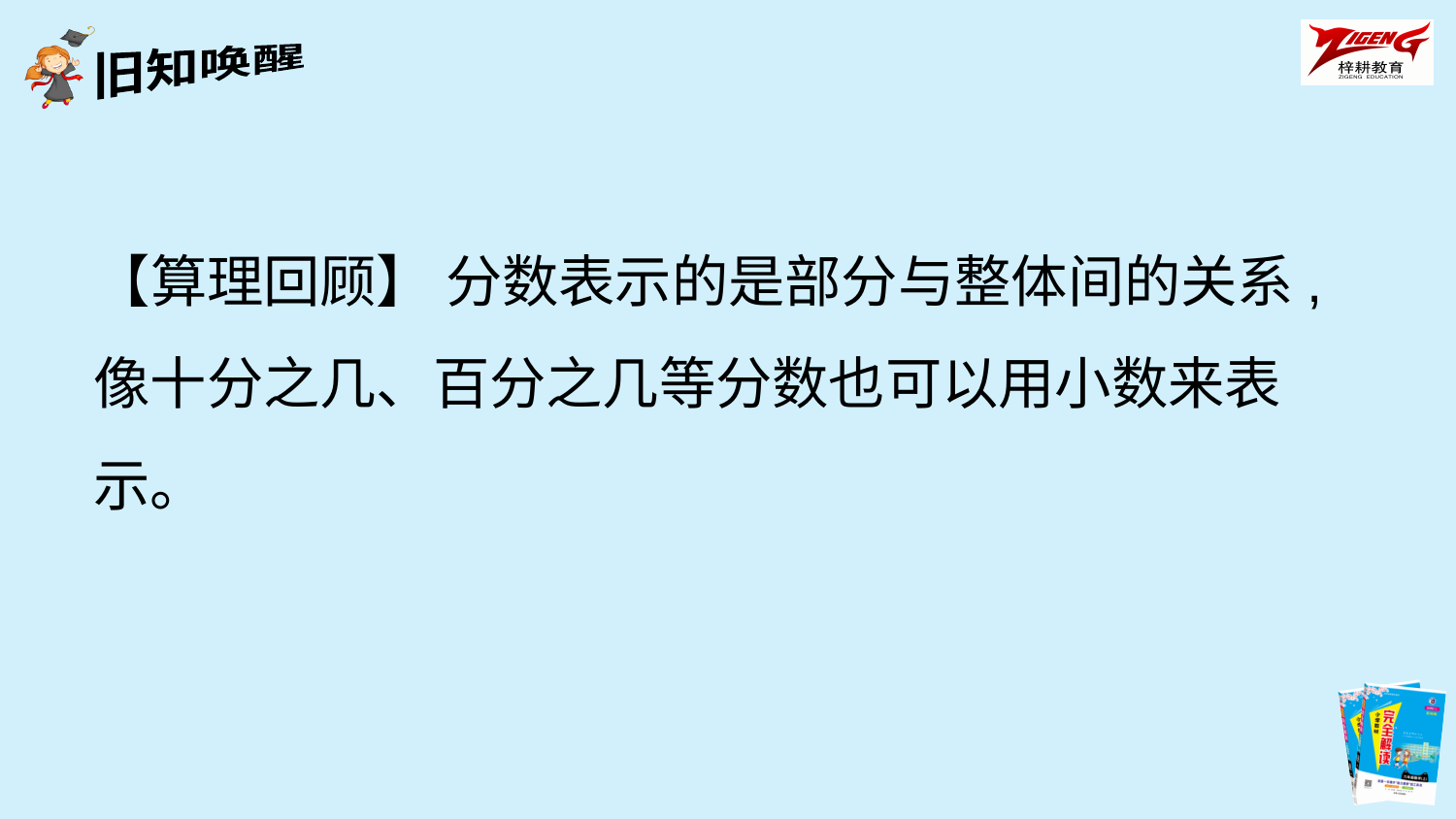

【算理回顾】 分数表示的是部分与整体间的关系,像十分之几、百分之几等分数也可以用小数来表示。